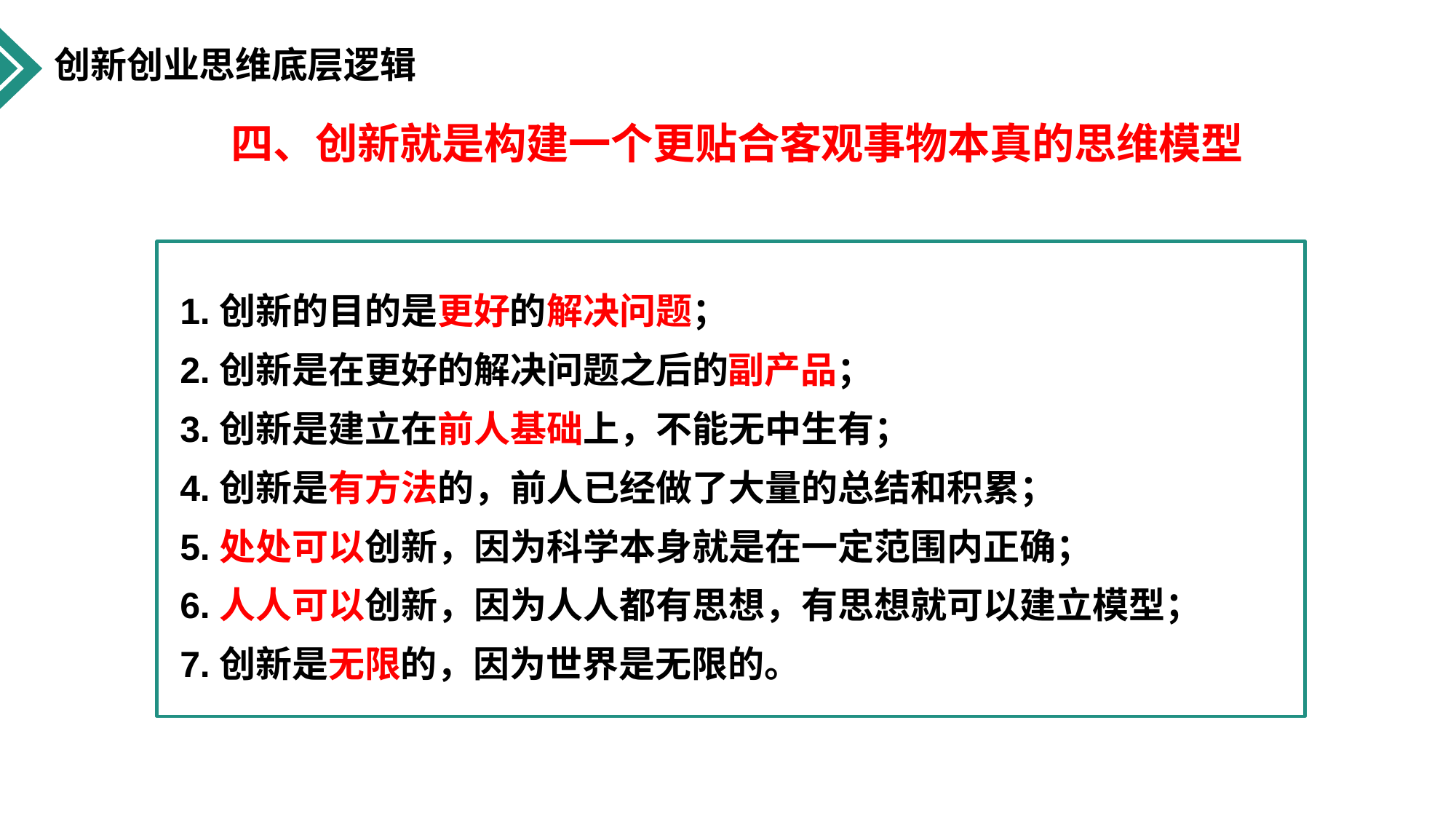

创新创业思维底层逻辑
四、创新就是构建一个更贴合客观事物本真的思维模型
1.创新的目的是更好的解决问题；
2.创新是在更好的解决问题之后的副产品；
3.创新是建立在前人基础上，不能无中生有；
4.创新是有方法的，前人已经做了大量的总结和积累；
5.处处可以创新，因为科学本身就是在一定范围内正确；
6.人人可以创新，因为人人都有思想，有思想就可以建立模型；
7.创新是无限的，因为世界是无限的。